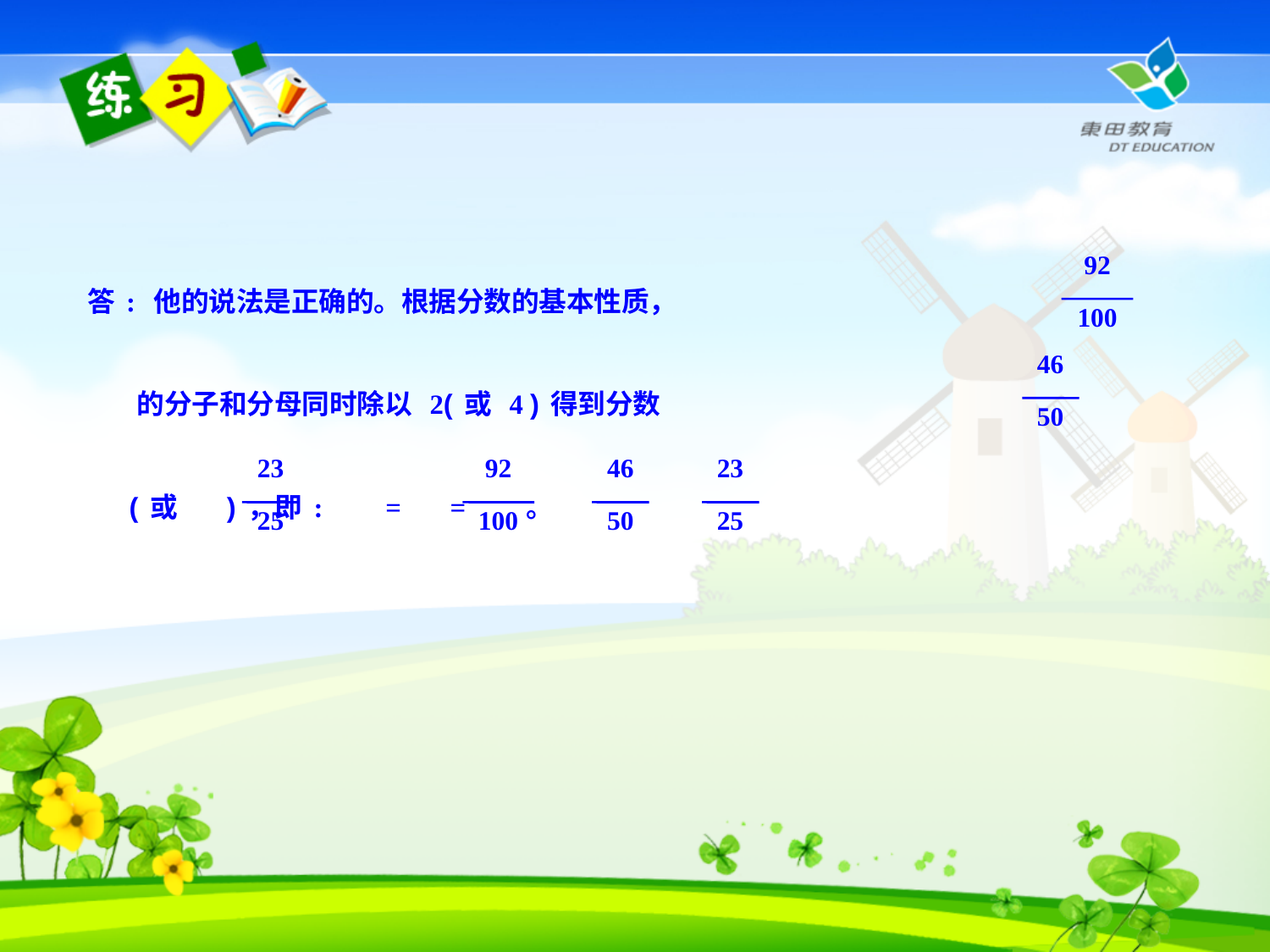

答: 他的说法是正确的。根据分数的基本性质，
      的分子和分母同时除以 2(或 4 )得到分数
      (或      )，即:         =       =       。
92
100

46
50

23
25

92
100

46
50

23
25